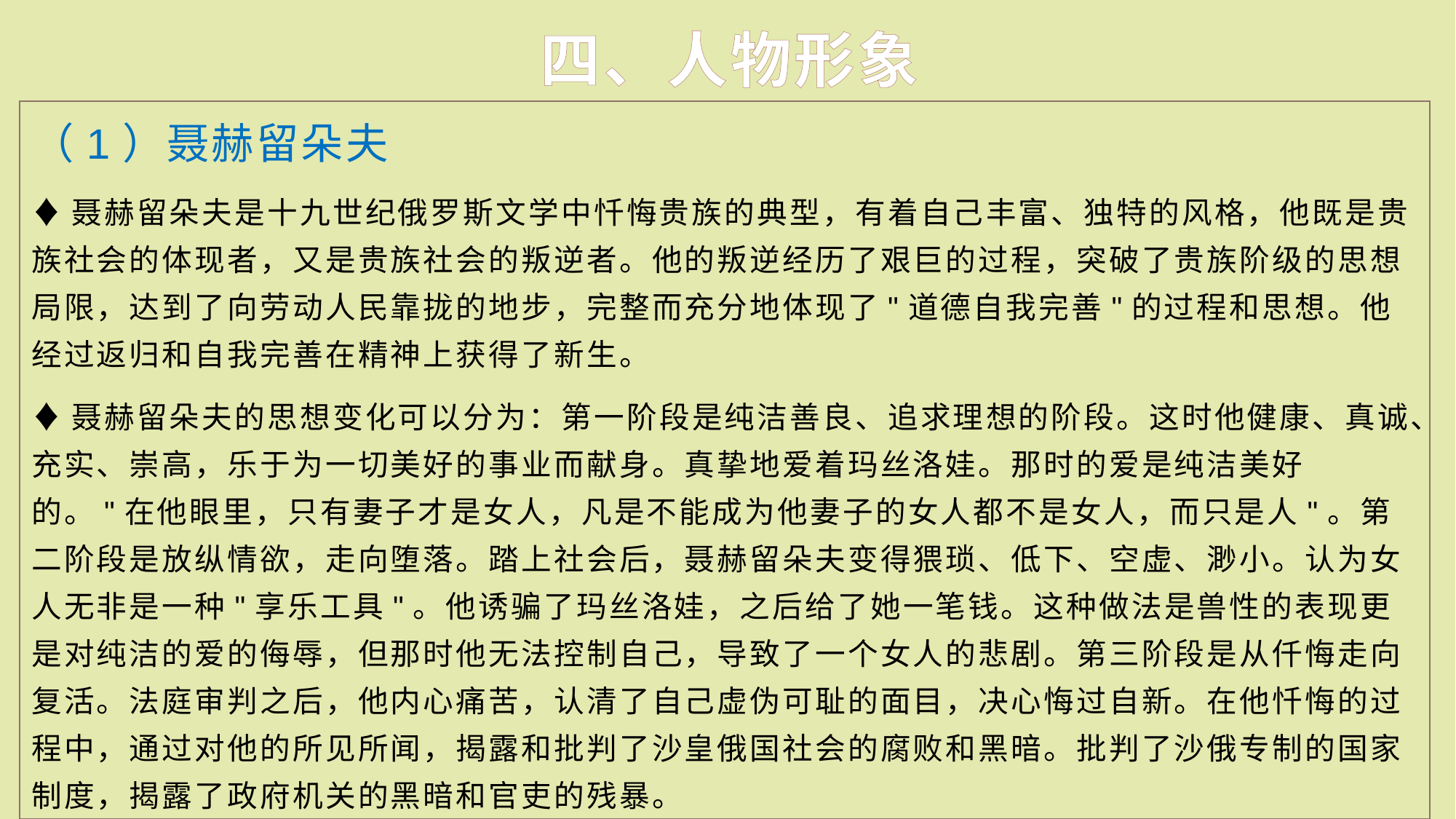

# 四、人物形象
（1）聂赫留朵夫
♦聂赫留朵夫是十九世纪俄罗斯文学中忏悔贵族的典型，有着自己丰富、独特的风格，他既是贵族社会的体现者，又是贵族社会的叛逆者。他的叛逆经历了艰巨的过程，突破了贵族阶级的思想局限，达到了向劳动人民靠拢的地步，完整而充分地体现了"道德自我完善"的过程和思想。他经过返归和自我完善在精神上获得了新生。
♦聂赫留朵夫的思想变化可以分为：第一阶段是纯洁善良、追求理想的阶段。这时他健康、真诚、充实、崇高，乐于为一切美好的事业而献身。真挚地爱着玛丝洛娃。那时的爱是纯洁美好的。"在他眼里，只有妻子才是女人，凡是不能成为他妻子的女人都不是女人，而只是人"。第二阶段是放纵情欲，走向堕落。踏上社会后，聂赫留朵夫变得猥琐、低下、空虚、渺小。认为女人无非是一种"享乐工具"。他诱骗了玛丝洛娃，之后给了她一笔钱。这种做法是兽性的表现更是对纯洁的爱的侮辱，但那时他无法控制自己，导致了一个女人的悲剧。第三阶段是从仟悔走向复活。法庭审判之后，他内心痛苦，认清了自己虚伪可耻的面目，决心悔过自新。在他忏悔的过程中，通过对他的所见所闻，揭露和批判了沙皇俄国社会的腐败和黑暗。批判了沙俄专制的国家制度，揭露了政府机关的黑暗和官吏的残暴。